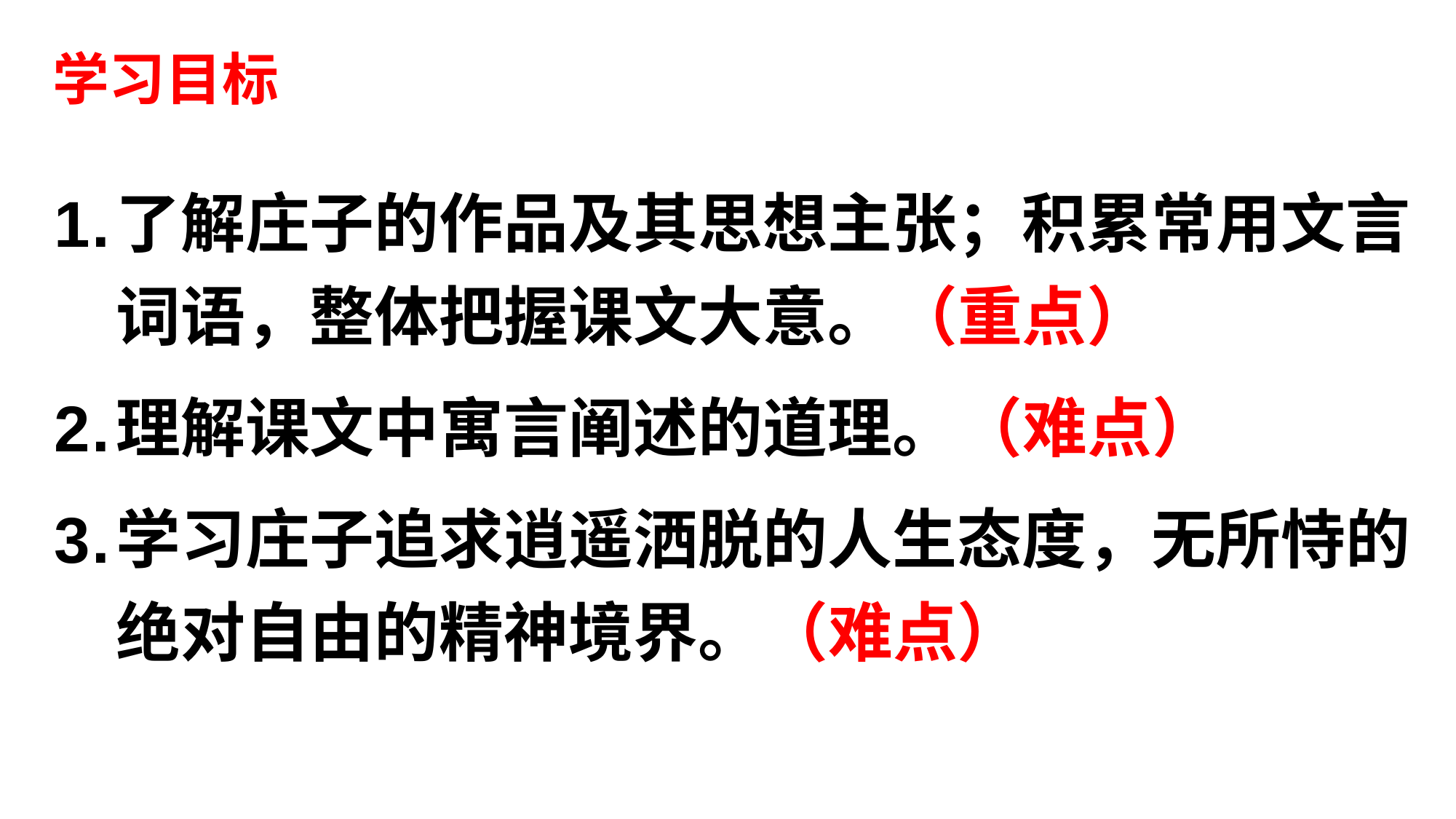

学习目标
了解庄子的作品及其思想主张；积累常用文言词语，整体把握课文大意。（重点）
理解课文中寓言阐述的道理。（难点）
学习庄子追求逍遥洒脱的人生态度，无所恃的绝对自由的精神境界。（难点）